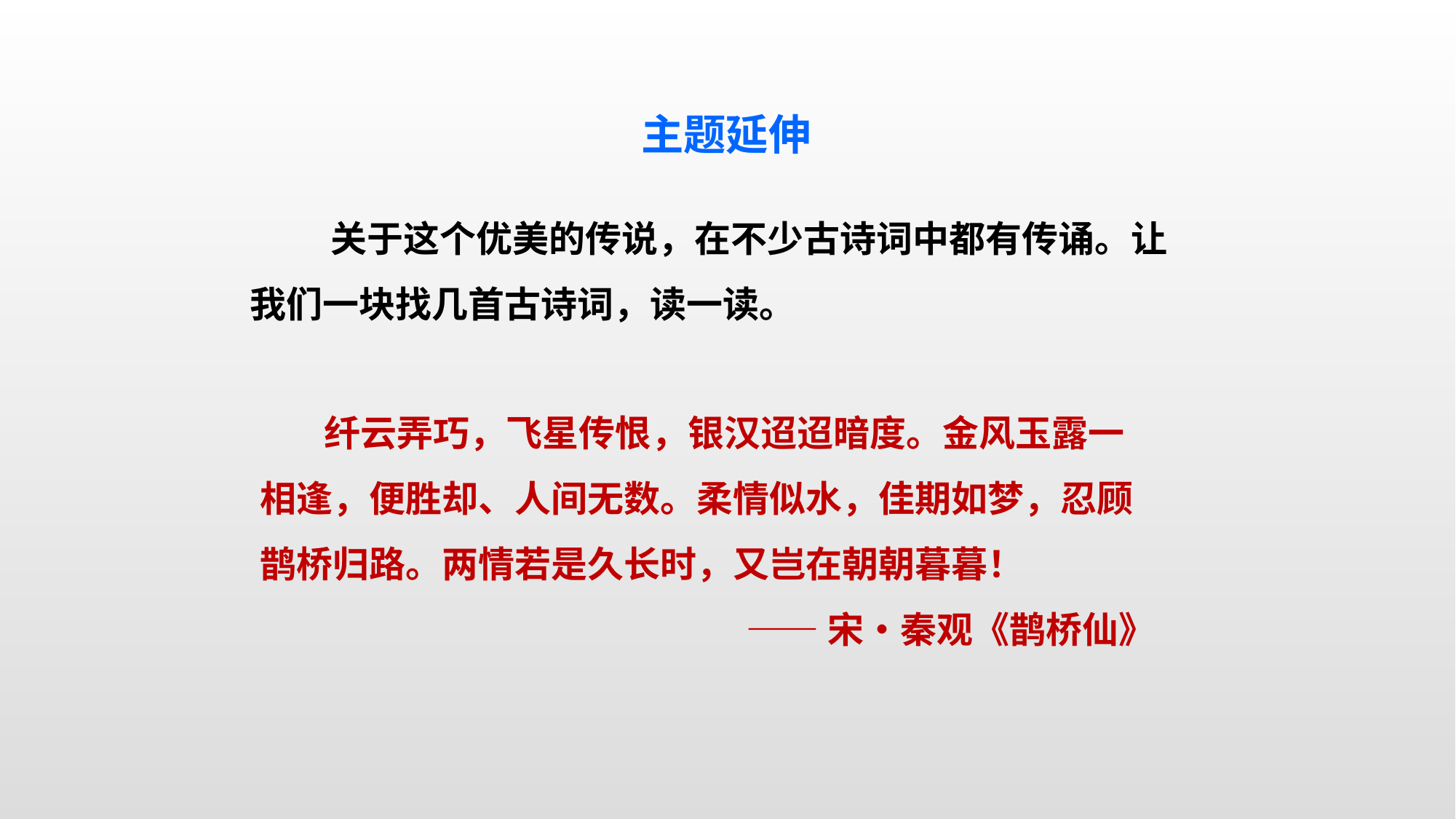

主题延伸
 关于这个优美的传说，在不少古诗词中都有传诵。让我们一块找几首古诗词，读一读。
纤云弄巧，飞星传恨，银汉迢迢暗度。金风玉露一相逢，便胜却、人间无数。柔情似水，佳期如梦，忍顾鹊桥归路。两情若是久长时，又岂在朝朝暮暮！
——宋•秦观《鹊桥仙》